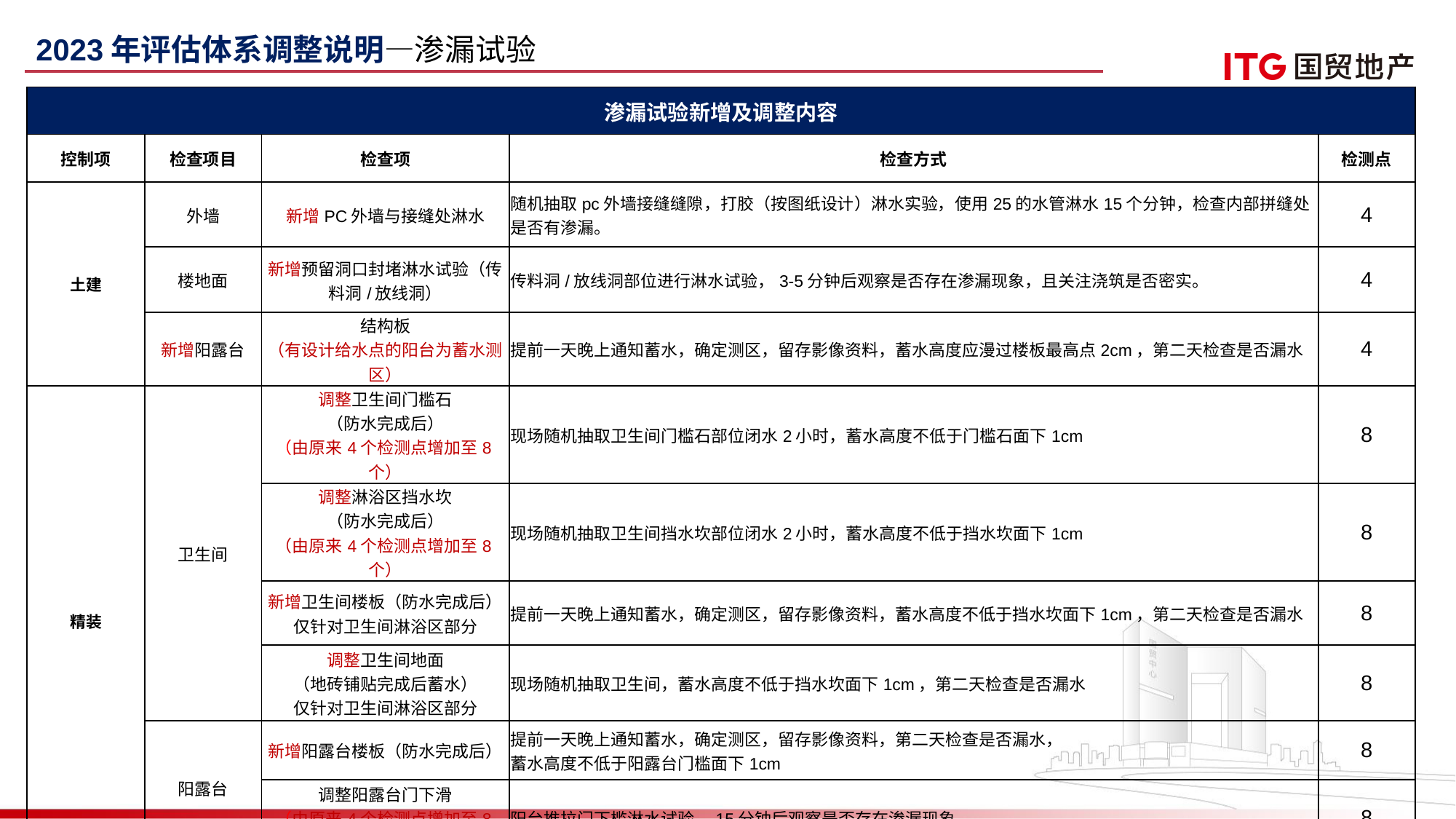

2023年评估体系调整说明—渗漏试验

| 渗漏试验新增及调整内容 |  |  |  |  |
| --- | --- | --- | --- | --- |
| 控制项 | 检查项目 | 检查项 | 检查方式 | 检测点 |
| 土建 | 外墙 | 新增PC外墙与接缝处淋水 | 随机抽取pc外墙接缝缝隙，打胶（按图纸设计）淋水实验，使用25的水管淋水15个分钟，检查内部拼缝处是否有渗漏。 | 4 |
|  | 楼地面 | 新增预留洞口封堵淋水试验（传料洞/放线洞） | 传料洞/放线洞部位进行淋水试验，3-5分钟后观察是否存在渗漏现象，且关注浇筑是否密实。 | 4 |
|  | 新增阳露台 | 结构板 （有设计给水点的阳台为蓄水测区） | 提前一天晚上通知蓄水，确定测区，留存影像资料，蓄水高度应漫过楼板最高点2cm，第二天检查是否漏水 | 4 |
| 精装 | 卫生间 | 调整卫生间门槛石 （防水完成后） （由原来4个检测点增加至8个） | 现场随机抽取卫生间门槛石部位闭水2小时，蓄水高度不低于门槛石面下1cm | 8 |
|  |  | 调整淋浴区挡水坎 （防水完成后） （由原来4个检测点增加至8个） | 现场随机抽取卫生间挡水坎部位闭水2小时，蓄水高度不低于挡水坎面下1cm | 8 |
|  |  | 新增卫生间楼板（防水完成后） 仅针对卫生间淋浴区部分 | 提前一天晚上通知蓄水，确定测区，留存影像资料，蓄水高度不低于挡水坎面下1cm，第二天检查是否漏水 | 8 |
|  |  | 调整卫生间地面 （地砖铺贴完成后蓄水） 仅针对卫生间淋浴区部分 | 现场随机抽取卫生间，蓄水高度不低于挡水坎面下1cm，第二天检查是否漏水 | 8 |
|  | 阳露台 | 新增阳露台楼板（防水完成后） | 提前一天晚上通知蓄水，确定测区，留存影像资料，第二天检查是否漏水， 蓄水高度不低于阳露台门槛面下1cm | 8 |
|  |  | 调整阳露台门下滑 （由原来4个检测点增加至8个） | 阳台推拉门下槛淋水试验，15分钟后观察是否存在渗漏现象。 | 8 |